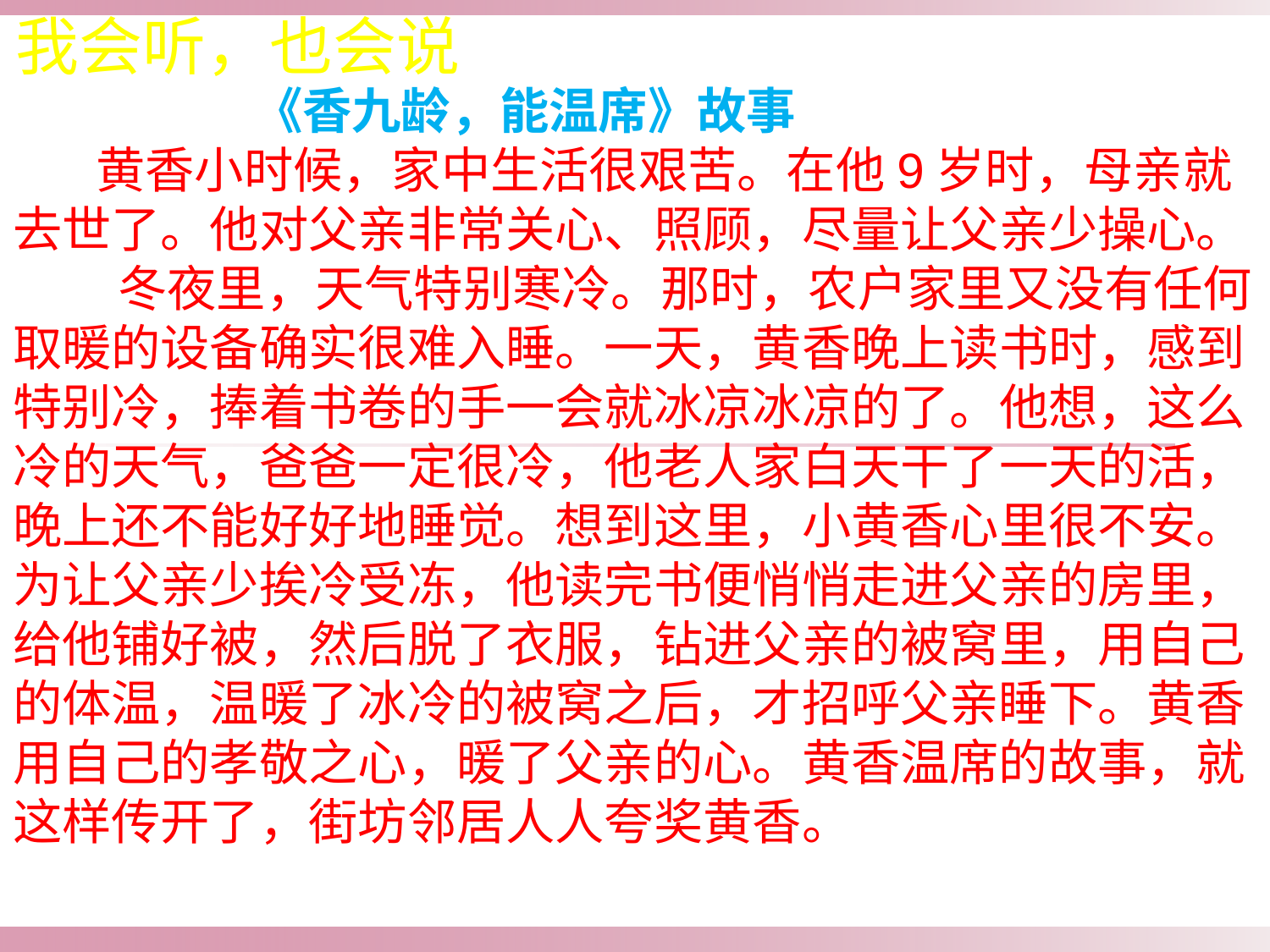

我会听，也会说
                《香九龄，能温席》故事
  黄香小时候，家中生活很艰苦。在他9岁时，母亲就去世了。他对父亲非常关心、照顾，尽量让父亲少操心。
    冬夜里，天气特别寒冷。那时，农户家里又没有任何取暖的设备确实很难入睡。一天，黄香晚上读书时，感到特别冷，捧着书卷的手一会就冰凉冰凉的了。他想，这么冷的天气，爸爸一定很冷，他老人家白天干了一天的活，晚上还不能好好地睡觉。想到这里，小黄香心里很不安。为让父亲少挨冷受冻，他读完书便悄悄走进父亲的房里，给他铺好被，然后脱了衣服，钻进父亲的被窝里，用自己的体温，温暖了冰冷的被窝之后，才招呼父亲睡下。黄香用自己的孝敬之心，暖了父亲的心。黄香温席的故事，就这样传开了，街坊邻居人人夸奖黄香。